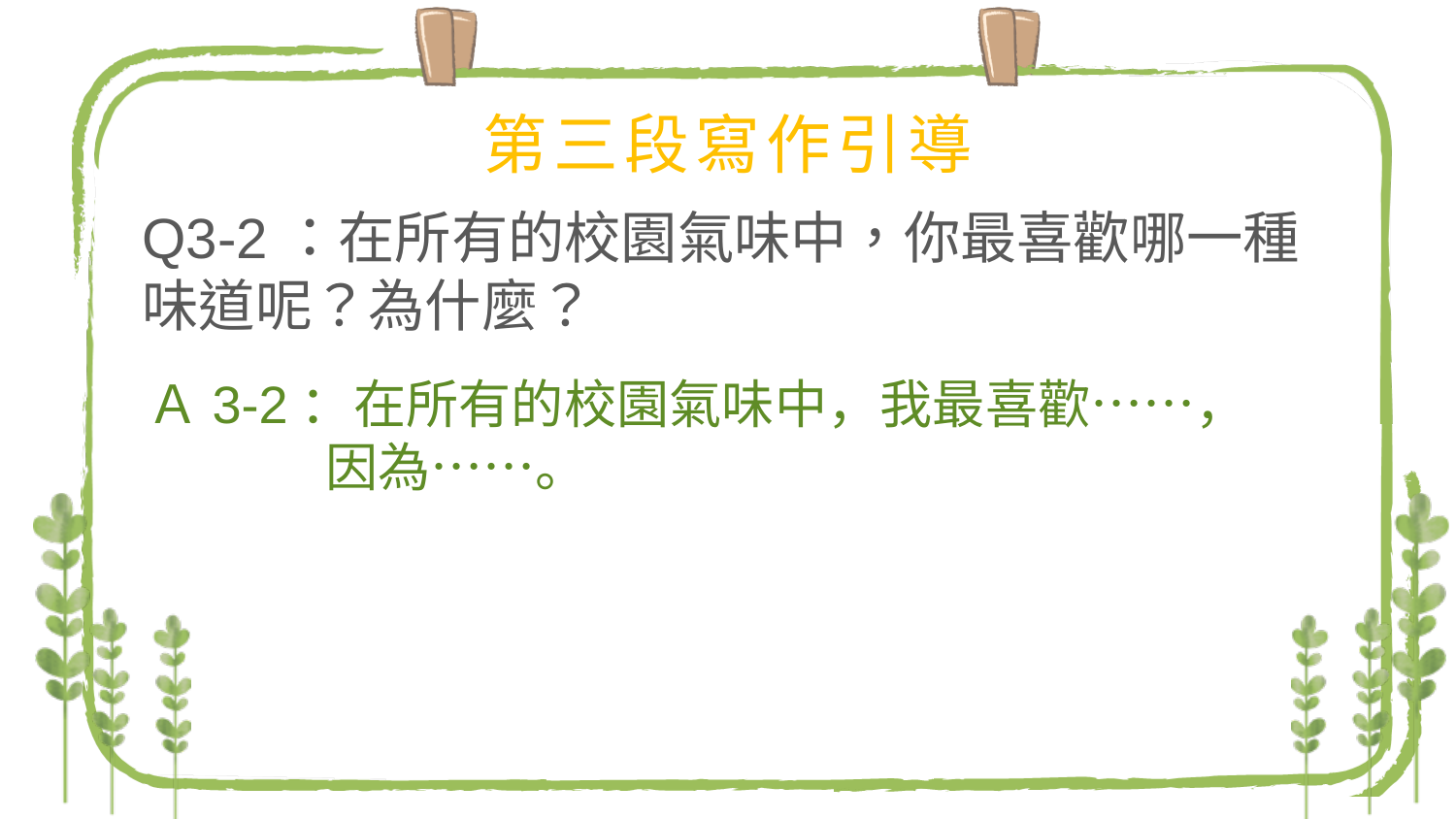

第三段寫作引導
Q3-2：在所有的校園氣味中，你最喜歡哪一種味道呢？為什麼？
    Ａ3-2：在所有的校園氣味中，我最喜歡……，
                   因為……。